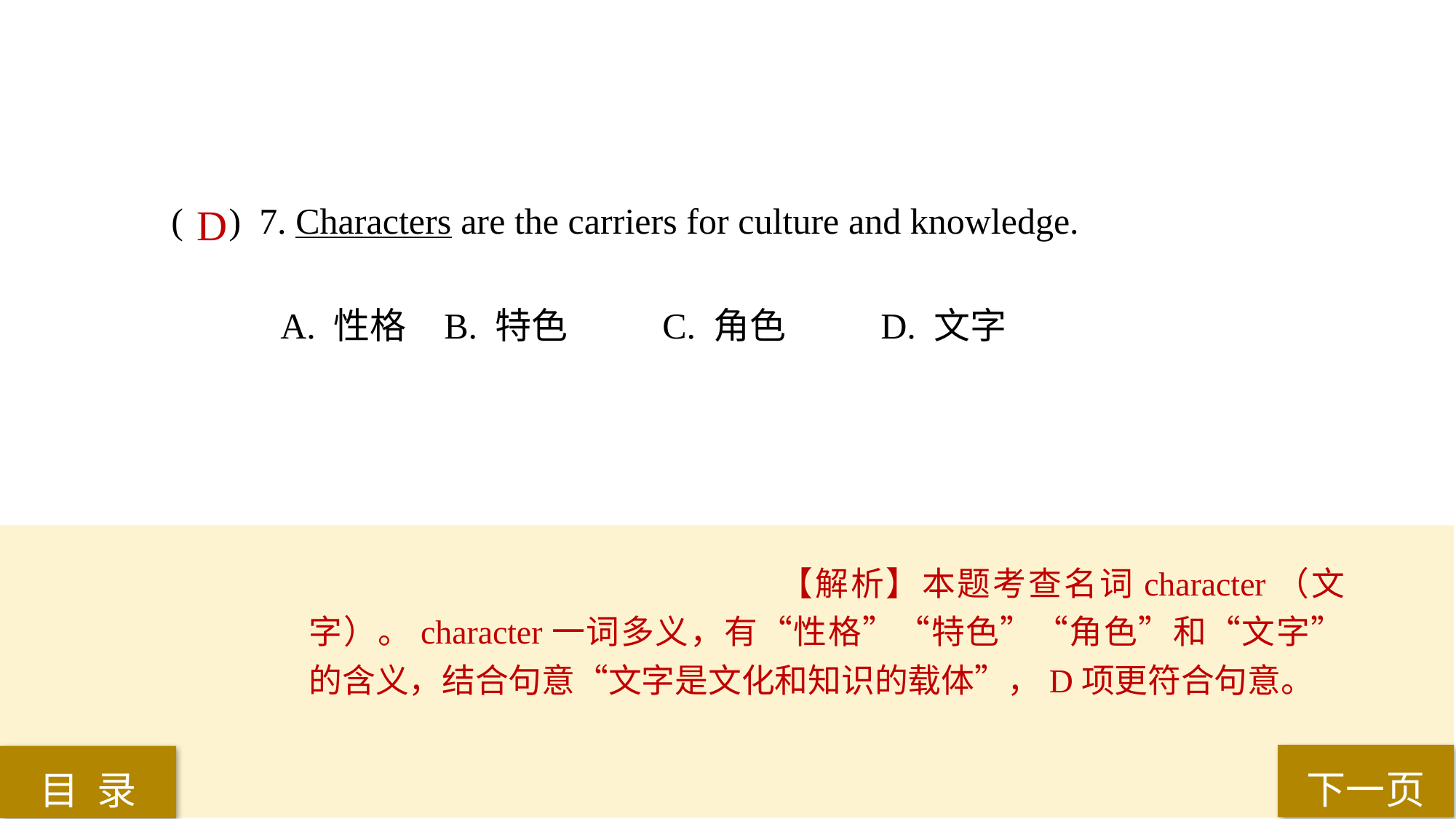

(     )  7. Characters are the carriers for culture and knowledge.

A. 性格 	B. 特色 	C. 角色 	D. 文字
D
【解析】本题考查名词character（文字）。character一词多义，有“性格”“特色”“角色”和“文字”的含义，结合句意“文字是文化和知识的载体”，D项更符合句意。